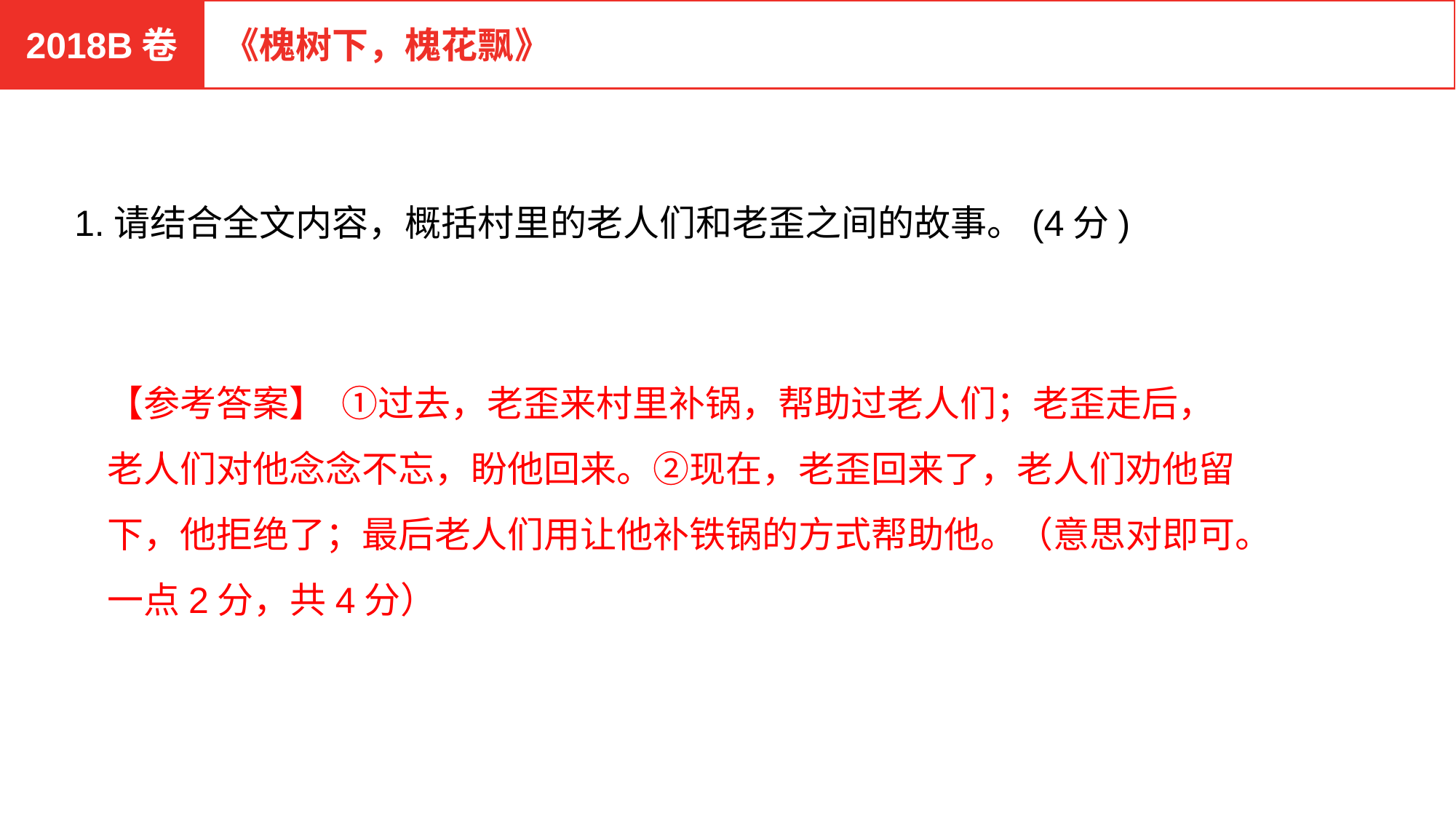

2018B卷
《槐树下，槐花飘》
1.请结合全文内容，概括村里的老人们和老歪之间的故事。(4分)
【参考答案】  ①过去，老歪来村里补锅，帮助过老人们；老歪走后，老人们对他念念不忘，盼他回来。②现在，老歪回来了，老人们劝他留下，他拒绝了；最后老人们用让他补铁锅的方式帮助他。（意思对即可。一点2分，共4分）